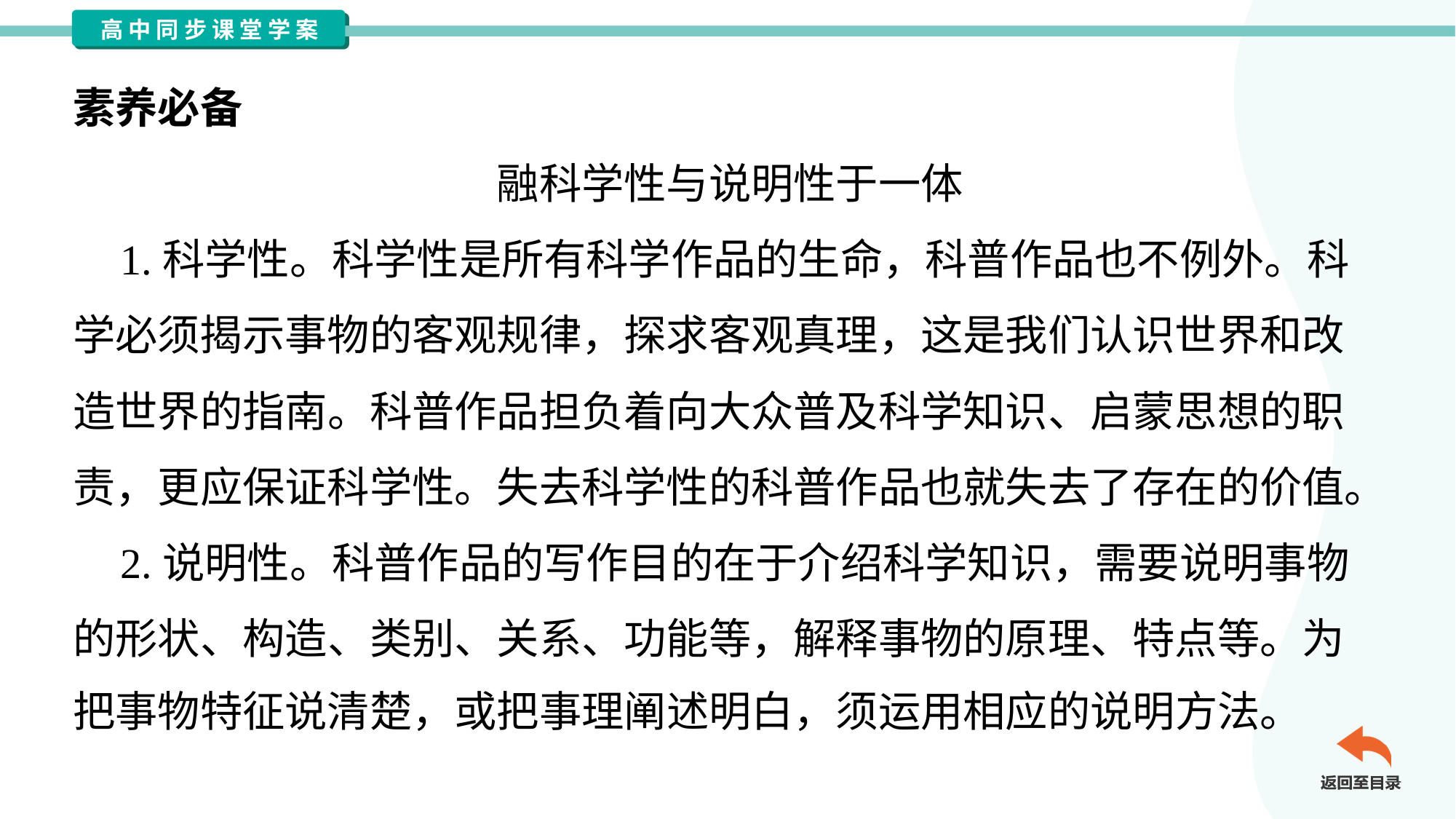

素养必备
融科学性与说明性于一体
    1.科学性。科学性是所有科学作品的生命，科普作品也不例外。科
学必须揭示事物的客观规律，探求客观真理，这是我们认识世界和改
造世界的指南。科普作品担负着向大众普及科学知识、启蒙思想的职
责，更应保证科学性。失去科学性的科普作品也就失去了存在的价值。
    2.说明性。科普作品的写作目的在于介绍科学知识，需要说明事物
的形状、构造、类别、关系、功能等，解释事物的原理、特点等。为
把事物特征说清楚，或把事理阐述明白，须运用相应的说明方法。